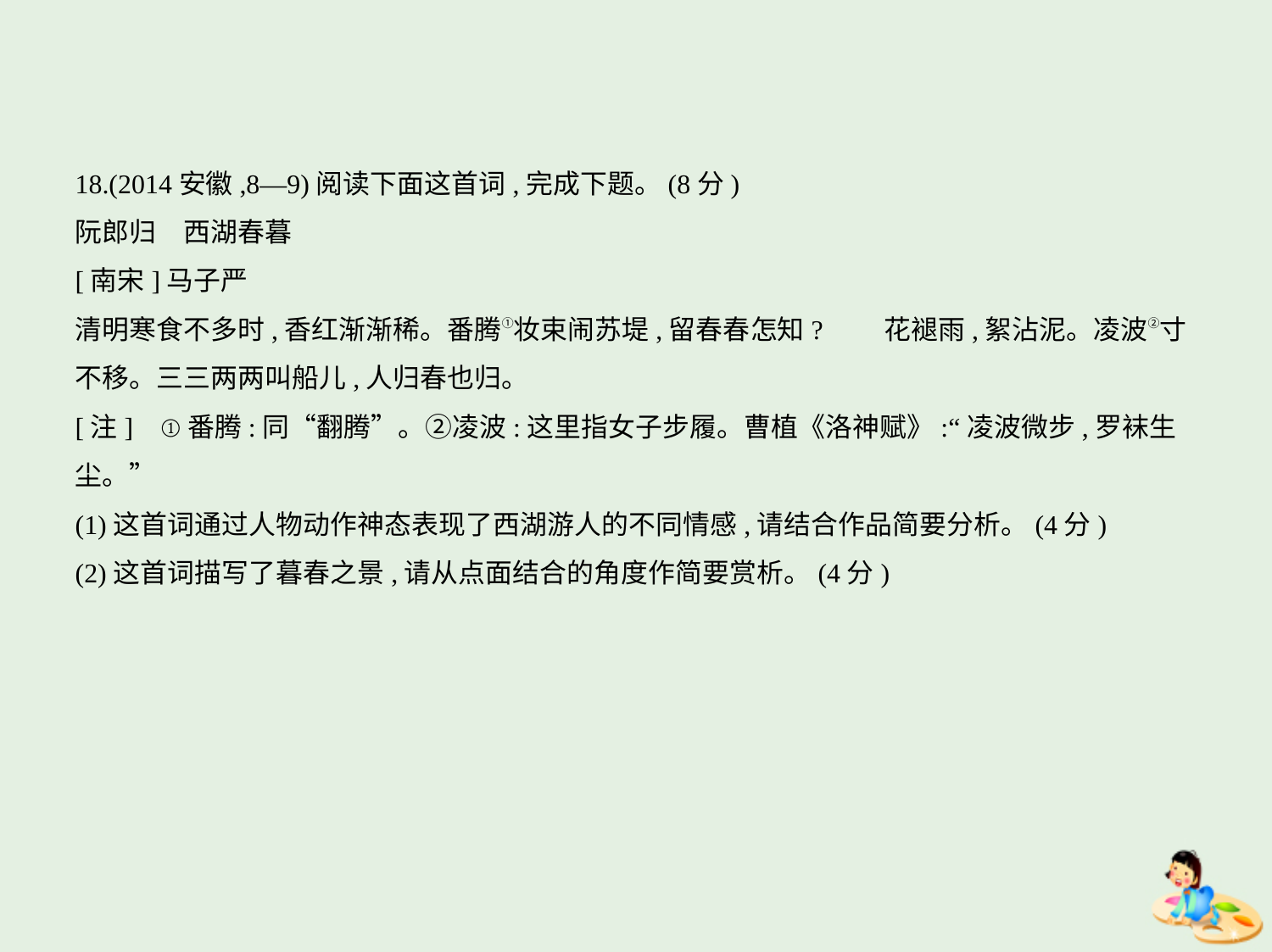

18.(2014安徽,8—9)阅读下面这首词,完成下题。(8分)
阮郎归　西湖春暮
[南宋]马子严
清明寒食不多时,香红渐渐稀。番腾①妆束闹苏堤,留春春怎知?　　花褪雨,絮沾泥。凌波②寸
不移。三三两两叫船儿,人归春也归。
[注]    ①番腾:同“翻腾”。②凌波:这里指女子步履。曹植《洛神赋》:“凌波微步,罗袜生
尘。”
(1)这首词通过人物动作神态表现了西湖游人的不同情感,请结合作品简要分析。(4分)
(2)这首词描写了暮春之景,请从点面结合的角度作简要赏析。(4分)